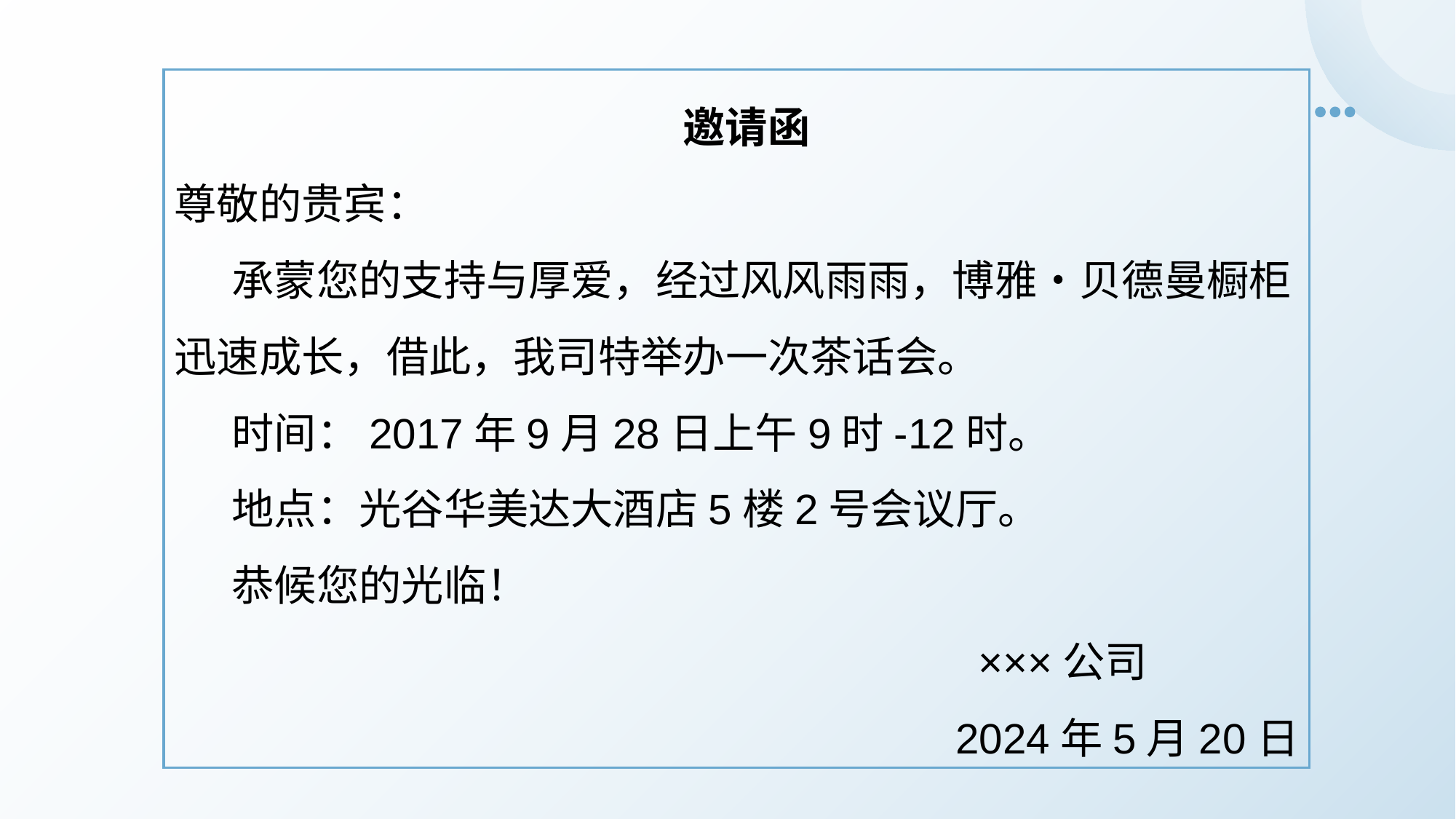

邀请函
尊敬的贵宾：
     承蒙您的支持与厚爱，经过风风雨雨，博雅•贝德曼橱柜迅速成长，借此，我司特举办一次茶话会。
     时间：2017年9月28日上午9时-12时。
     地点：光谷华美达大酒店5楼2号会议厅。
     恭候您的光临！
                                                                    ×××公司
2024年5月20日